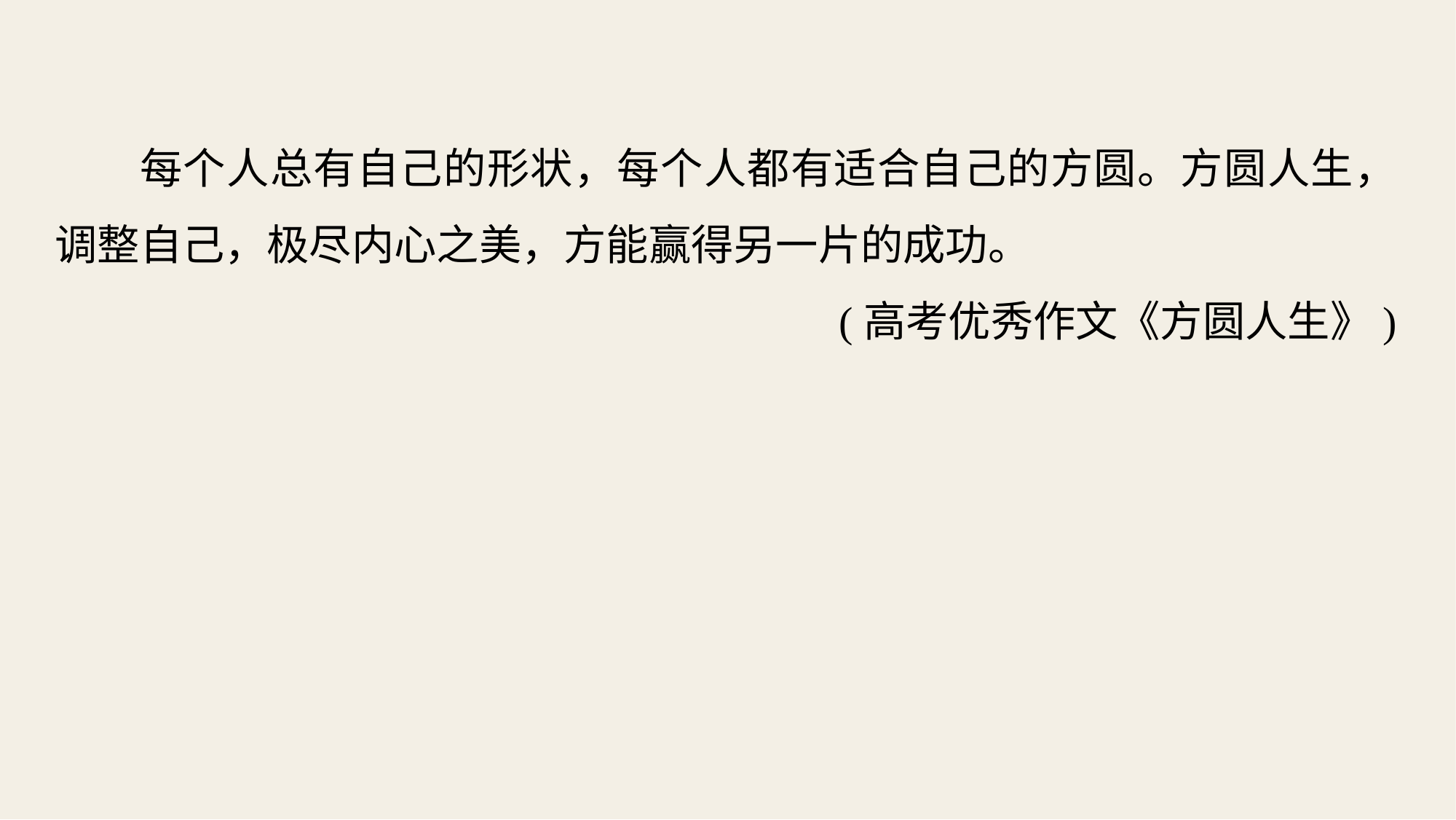

每个人总有自己的形状，每个人都有适合自己的方圆。方圆人生，调整自己，极尽内心之美，方能赢得另一片的成功。
(高考优秀作文《方圆人生》)